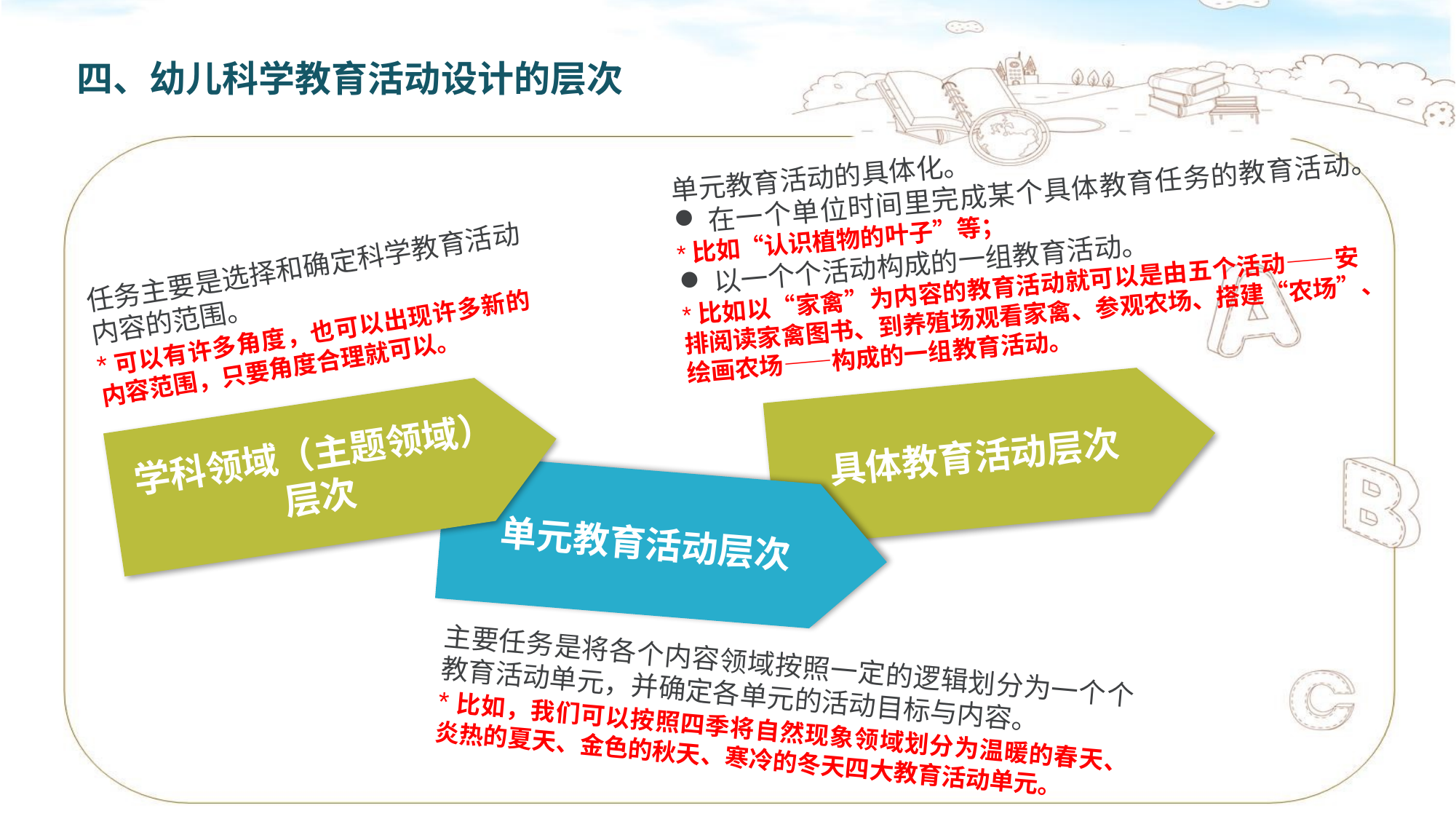

四、幼儿科学教育活动设计的层次
单元教育活动的具体化。
在一个单位时间里完成某个具体教育任务的教育活动。
*比如“认识植物的叶子”等；
以一个个活动构成的一组教育活动。
*比如以“家禽”为内容的教育活动就可以是由五个活动——安排阅读家禽图书、到养殖场观看家禽、参观农场、搭建“农场”、绘画农场——构成的一组教育活动。
任务主要是选择和确定科学教育活动内容的范围。
*可以有许多角度，也可以出现许多新的内容范围，只要角度合理就可以。
具体教育活动层次
学科领域（主题领域）层次
单元教育活动层次
主要任务是将各个内容领域按照一定的逻辑划分为一个个教育活动单元，并确定各单元的活动目标与内容。
*比如，我们可以按照四季将自然现象领域划分为温暖的春天、炎热的夏天、金色的秋天、寒冷的冬天四大教育活动单元。